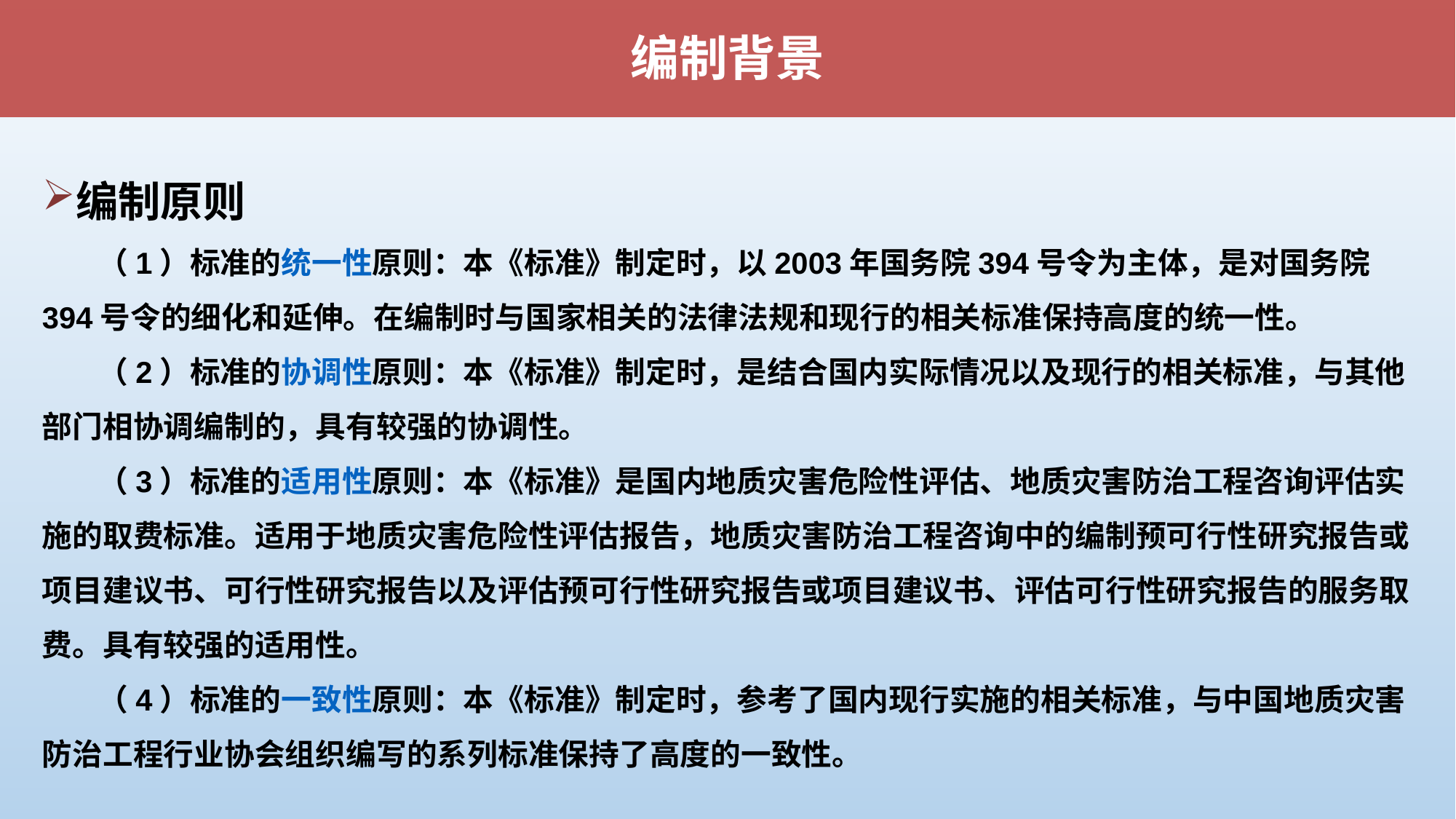

编制背景
编制原则
       （1）标准的统一性原则：本《标准》制定时，以2003年国务院394号令为主体，是对国务院394号令的细化和延伸。在编制时与国家相关的法律法规和现行的相关标准保持高度的统一性。
       （2）标准的协调性原则：本《标准》制定时，是结合国内实际情况以及现行的相关标准，与其他部门相协调编制的，具有较强的协调性。
       （3）标准的适用性原则：本《标准》是国内地质灾害危险性评估、地质灾害防治工程咨询评估实施的取费标准。适用于地质灾害危险性评估报告，地质灾害防治工程咨询中的编制预可行性研究报告或项目建议书、可行性研究报告以及评估预可行性研究报告或项目建议书、评估可行性研究报告的服务取费。具有较强的适用性。
       （4）标准的一致性原则：本《标准》制定时，参考了国内现行实施的相关标准，与中国地质灾害防治工程行业协会组织编写的系列标准保持了高度的一致性。